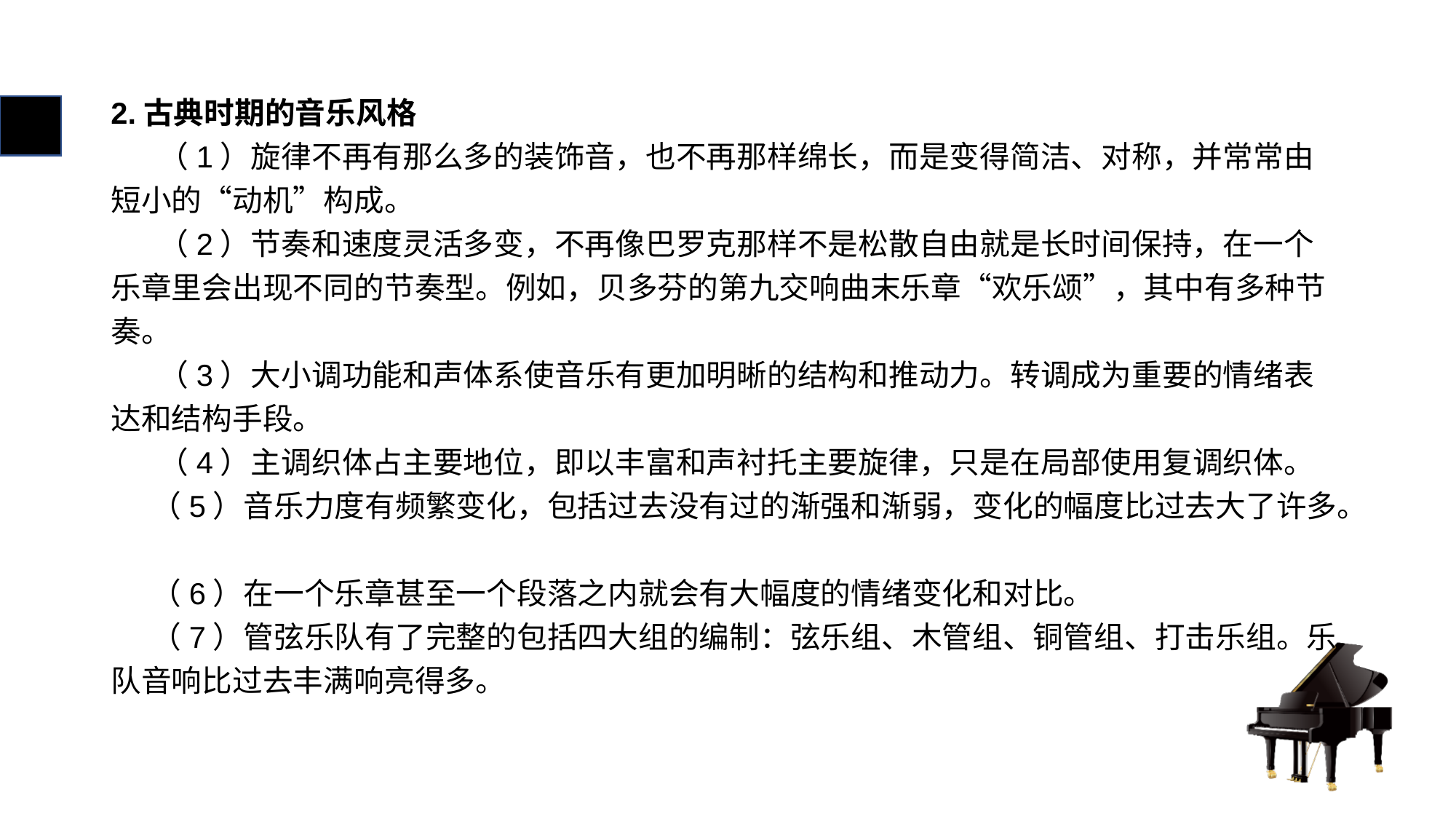

# 2.古典时期的音乐风格
      （1）旋律不再有那么多的装饰音，也不再那样绵长，而是变得简洁、对称，并常常由短小的“动机”构成。
      （2）节奏和速度灵活多变，不再像巴罗克那样不是松散自由就是长时间保持，在一个乐章里会出现不同的节奏型。例如，贝多芬的第九交响曲末乐章“欢乐颂”，其中有多种节奏。
      （3）大小调功能和声体系使音乐有更加明晰的结构和推动力。转调成为重要的情绪表达和结构手段。
      （4）主调织体占主要地位，即以丰富和声衬托主要旋律，只是在局部使用复调织体。
      （5）音乐力度有频繁变化，包括过去没有过的渐强和渐弱，变化的幅度比过去大了许多。
      （6）在一个乐章甚至一个段落之内就会有大幅度的情绪变化和对比。
      （7）管弦乐队有了完整的包括四大组的编制：弦乐组、木管组、铜管组、打击乐组。乐队音响比过去丰满响亮得多。